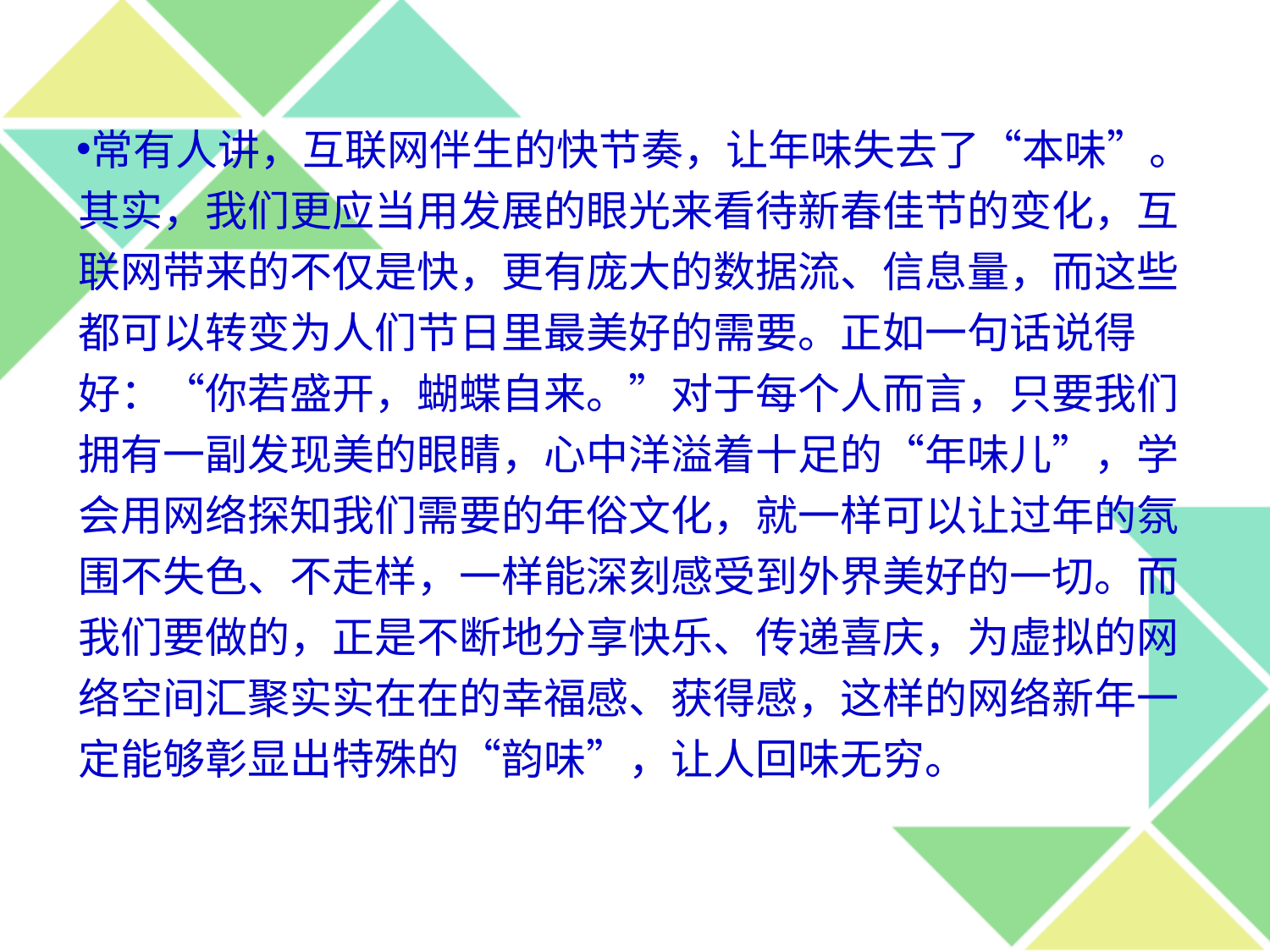

常有人讲，互联网伴生的快节奏，让年味失去了“本味”。其实，我们更应当用发展的眼光来看待新春佳节的变化，互联网带来的不仅是快，更有庞大的数据流、信息量，而这些都可以转变为人们节日里最美好的需要。正如一句话说得好：“你若盛开，蝴蝶自来。”对于每个人而言，只要我们拥有一副发现美的眼睛，心中洋溢着十足的“年味儿”，学会用网络探知我们需要的年俗文化，就一样可以让过年的氛围不失色、不走样，一样能深刻感受到外界美好的一切。而我们要做的，正是不断地分享快乐、传递喜庆，为虚拟的网络空间汇聚实实在在的幸福感、获得感，这样的网络新年一定能够彰显出特殊的“韵味”，让人回味无穷。